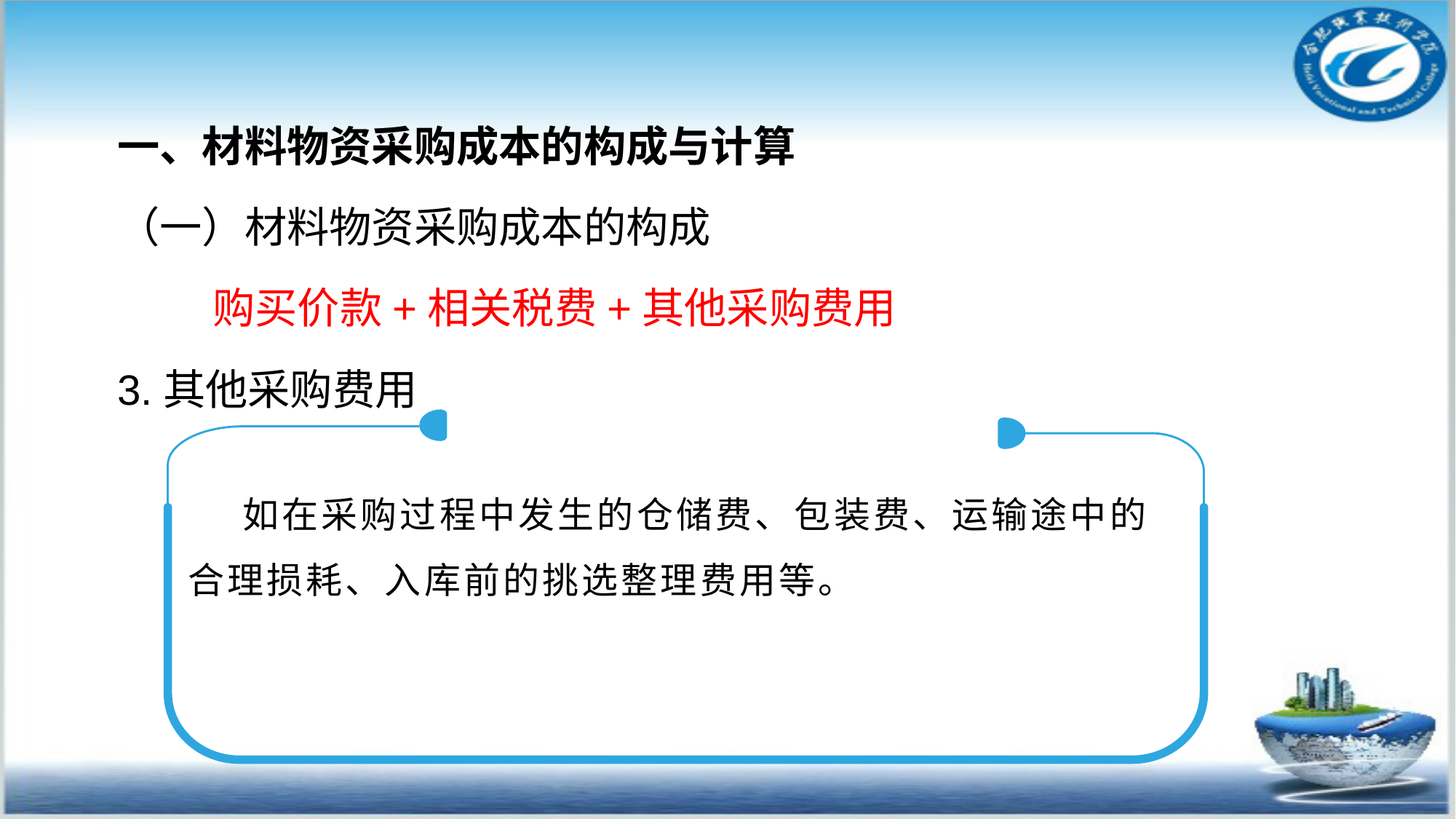

一、材料物资采购成本的构成与计算
（一）材料物资采购成本的构成
         购买价款+相关税费+其他采购费用
3.其他采购费用

如在采购过程中发生的仓储费、包装费、运输途中的合理损耗、入库前的挑选整理费用等。